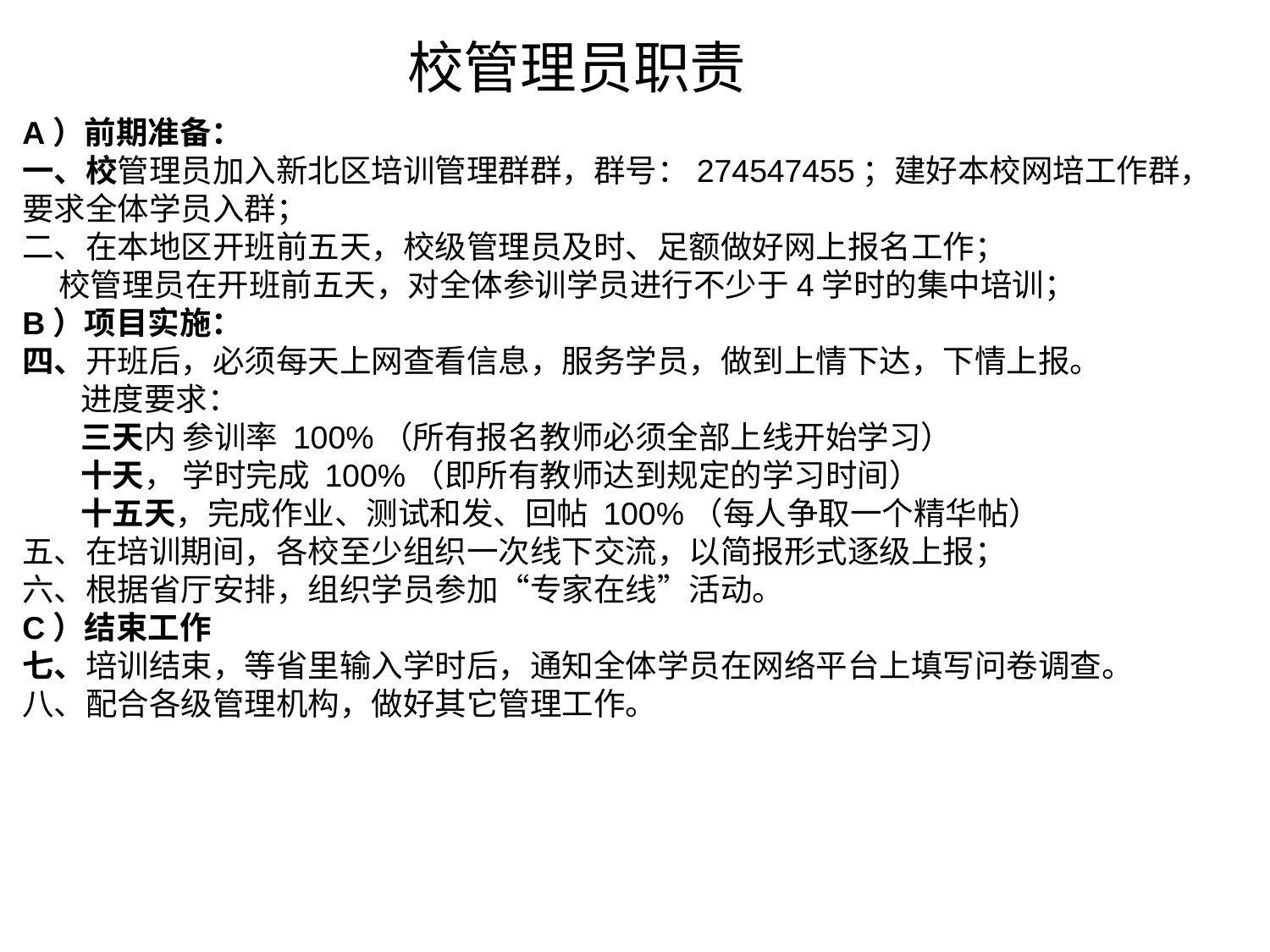

校管理员职责
A）前期准备：
一、校管理员加入新北区培训管理群群，群号：274547455；建好本校网培工作群，
要求全体学员入群；
二、在本地区开班前五天，校级管理员及时、足额做好网上报名工作；
    校管理员在开班前五天，对全体参训学员进行不少于4学时的集中培训；
B）项目实施：
四、开班后，必须每天上网查看信息，服务学员，做到上情下达，下情上报。
       进度要求：
       三天内 参训率 100%（所有报名教师必须全部上线开始学习）
       十天， 学时完成 100%（即所有教师达到规定的学习时间）
       十五天，完成作业、测试和发、回帖 100%（每人争取一个精华帖）
五、在培训期间，各校至少组织一次线下交流，以简报形式逐级上报；
六、根据省厅安排，组织学员参加“专家在线”活动。
C）结束工作
七、培训结束，等省里输入学时后，通知全体学员在网络平台上填写问卷调查。
八、配合各级管理机构，做好其它管理工作。